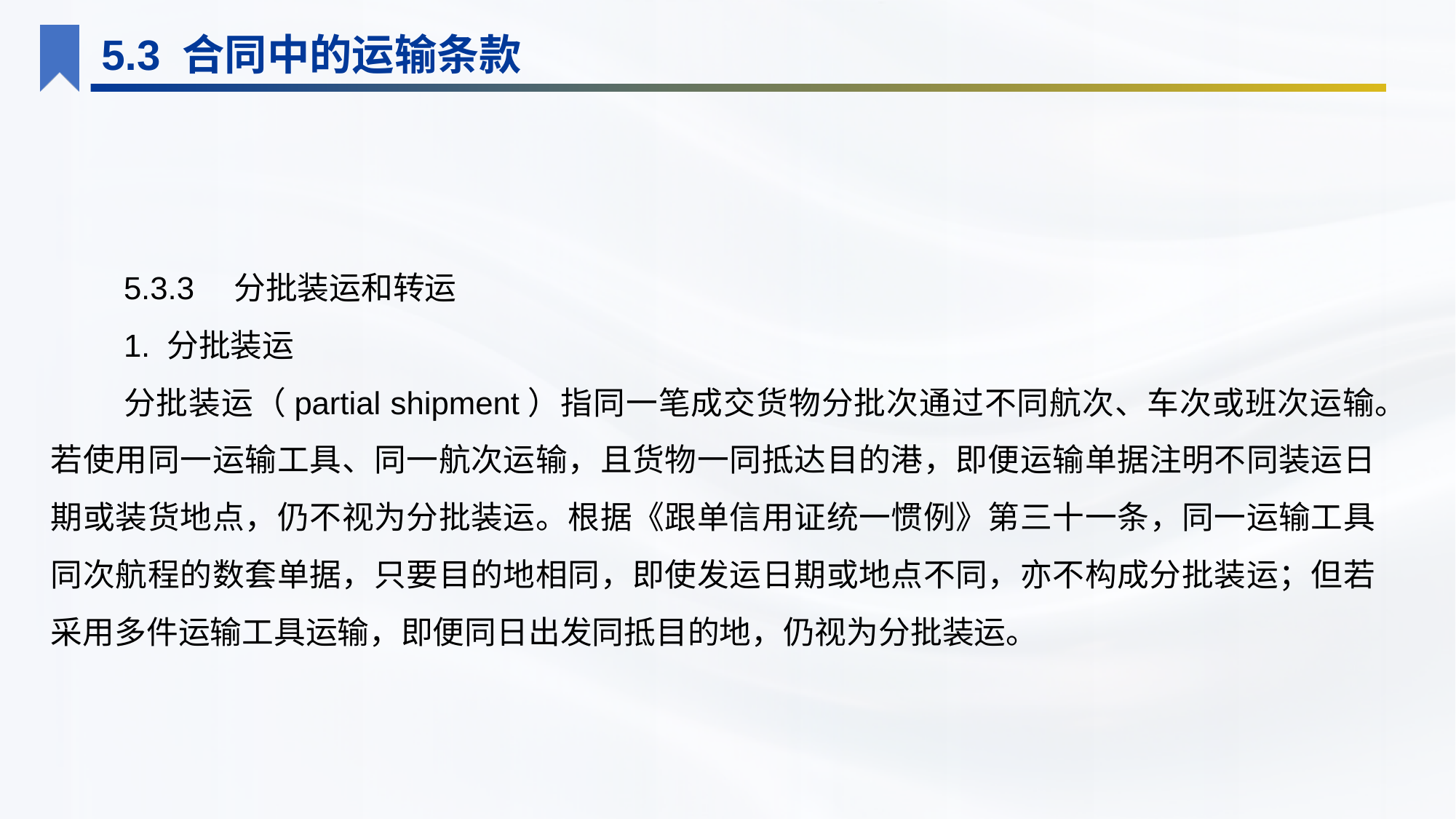

5.3 合同中的运输条款
5.3.3　分批装运和转运
1. 分批装运
分批装运（partial shipment）指同一笔成交货物分批次通过不同航次、车次或班次运输。若使用同一运输工具、同一航次运输，且货物一同抵达目的港，即便运输单据注明不同装运日期或装货地点，仍不视为分批装运。根据《跟单信用证统一惯例》第三十一条，同一运输工具同次航程的数套单据，只要目的地相同，即使发运日期或地点不同，亦不构成分批装运；但若采用多件运输工具运输，即便同日出发同抵目的地，仍视为分批装运。